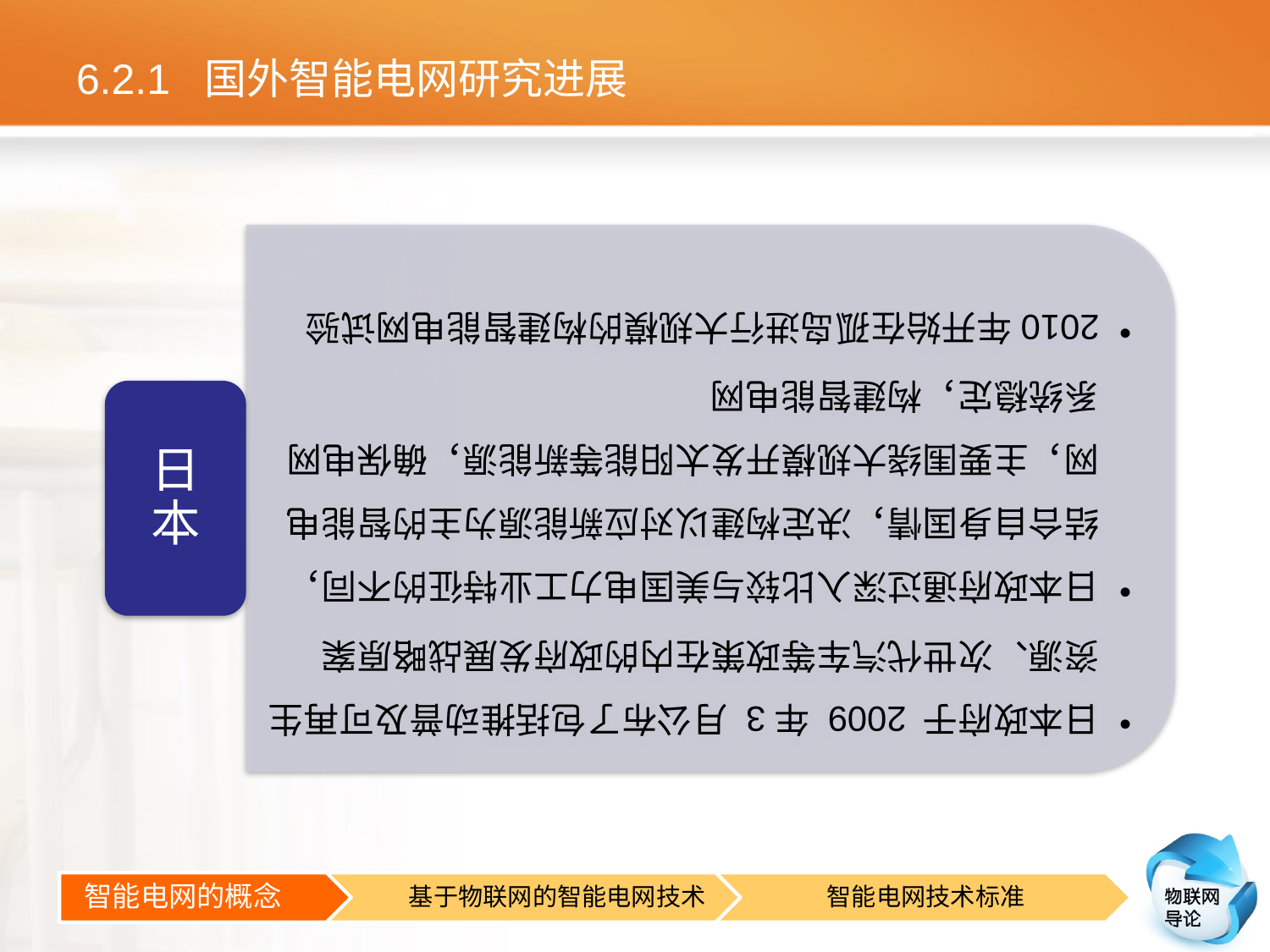

# 6.2.1  国外智能电网研究进展
日本政府于 2009 年3 月公布了包括推动普及可再生资源、次世代汽车等政策在内的政府发展战略原案
日本政府通过深入比较与美国电力工业特征的不同，结合自身国情，决定构建以对应新能源为主的智能电网，主要围绕大规模开发太阳能等新能源，确保电网系统稳定，构建智能电网
2010年开始在孤岛进行大规模的构建智能电网试验

日本